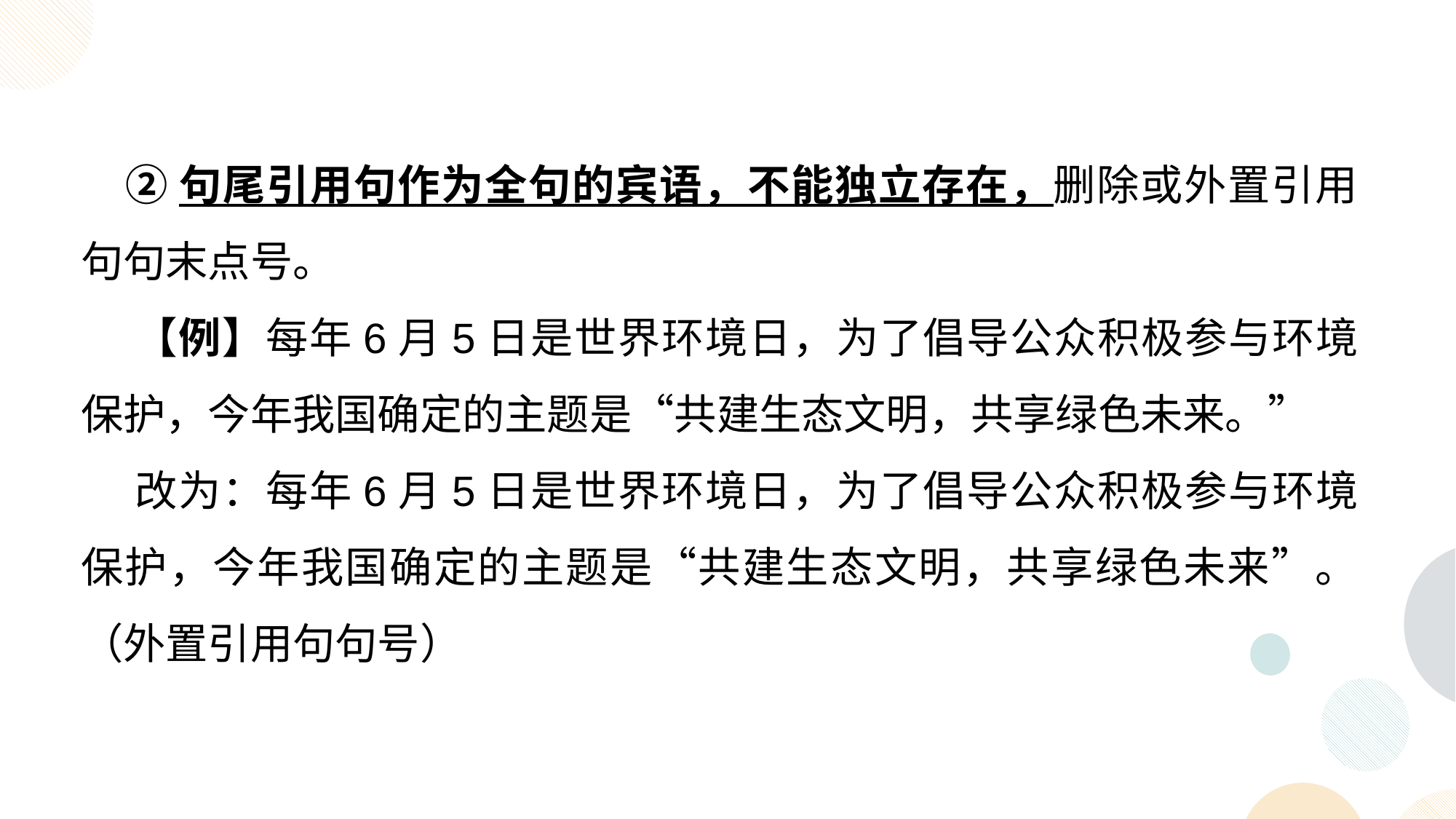

②句尾引用句作为全句的宾语，不能独立存在，删除或外置引用句句末点号。
    【例】每年6月5日是世界环境日，为了倡导公众积极参与环境保护，今年我国确定的主题是“共建生态文明，共享绿色未来。”
    改为：每年6月5日是世界环境日，为了倡导公众积极参与环境保护，今年我国确定的主题是“共建生态文明，共享绿色未来”。（外置引用句句号）